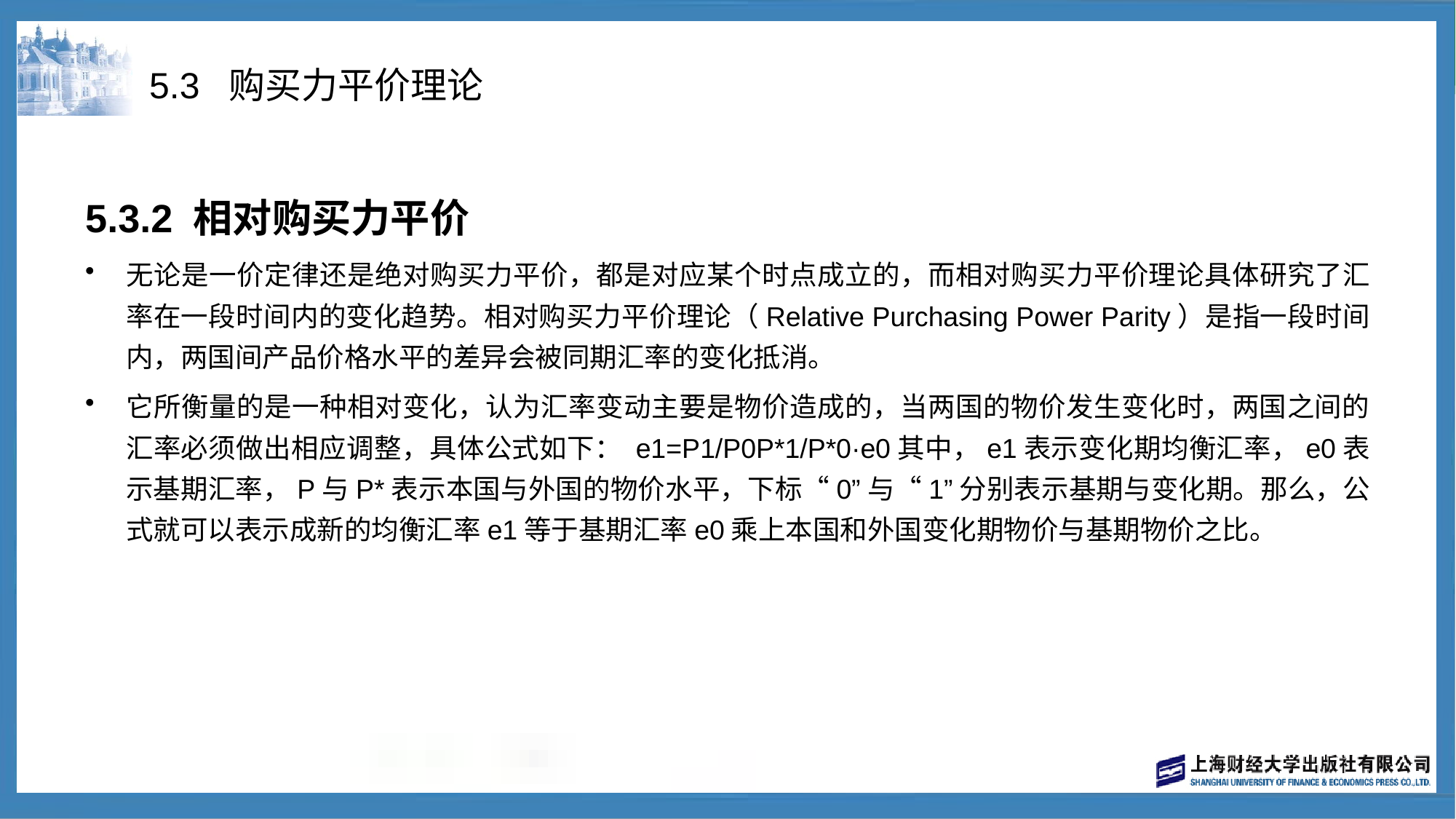

# 5.3  购买力平价理论
5.3.2 相对购买力平价
无论是一价定律还是绝对购买力平价，都是对应某个时点成立的，而相对购买力平价理论具体研究了汇率在一段时间内的变化趋势。相对购买力平价理论（Relative Purchasing Power Parity）是指一段时间内，两国间产品价格水平的差异会被同期汇率的变化抵消。
它所衡量的是一种相对变化，认为汇率变动主要是物价造成的，当两国的物价发生变化时，两国之间的汇率必须做出相应调整，具体公式如下： e1=P1/P0P*1/P*0·e0其中，e1表示变化期均衡汇率，e0表示基期汇率，P与P*表示本国与外国的物价水平，下标“0”与“1”分别表示基期与变化期。那么，公式就可以表示成新的均衡汇率e1等于基期汇率e0乘上本国和外国变化期物价与基期物价之比。